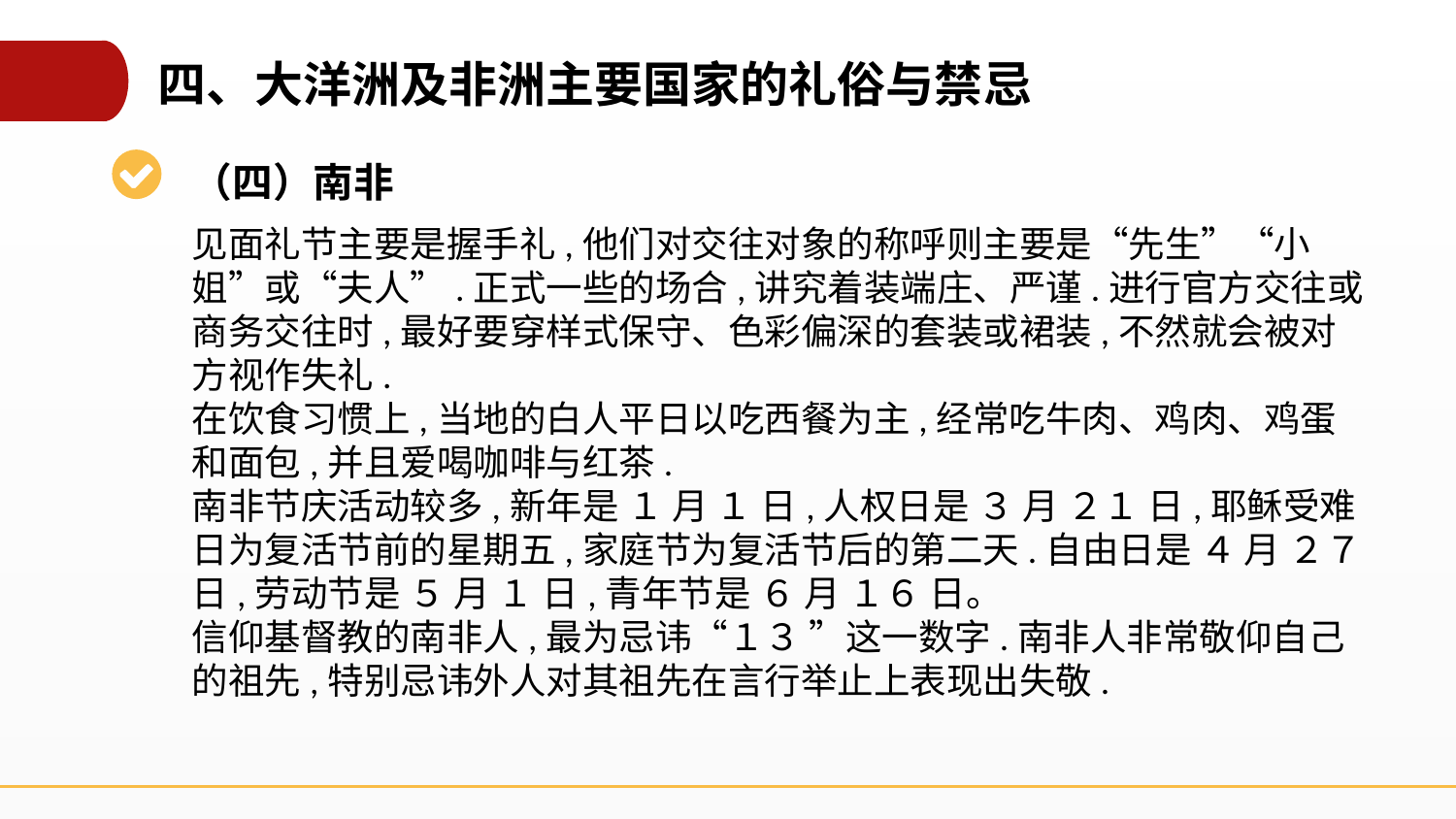

四、大洋洲及非洲主要国家的礼俗与禁忌

（四）南非
见面礼节主要是握手礼,他们对交往对象的称呼则主要是“先生”“小姐”或“夫人”.正式一些的场合,讲究着装端庄、严谨.进行官方交往或商务交往时,最好要穿样式保守、色彩偏深的套装或裙装,不然就会被对方视作失礼.
在饮食习惯上,当地的白人平日以吃西餐为主,经常吃牛肉、鸡肉、鸡蛋和面包,并且爱喝咖啡与红茶.
南非节庆活动较多,新年是 １ 月 １ 日,人权日是 ３ 月 ２１ 日,耶稣受难日为复活节前的星期五,家庭节为复活节后的第二天.自由日是 ４ 月 ２７ 日,劳动节是 ５ 月 １ 日,青年节是 ６ 月 １６ 日。
信仰基督教的南非人,最为忌讳“１３ ”这一数字.南非人非常敬仰自己的祖先,特别忌讳外人对其祖先在言行举止上表现出失敬.